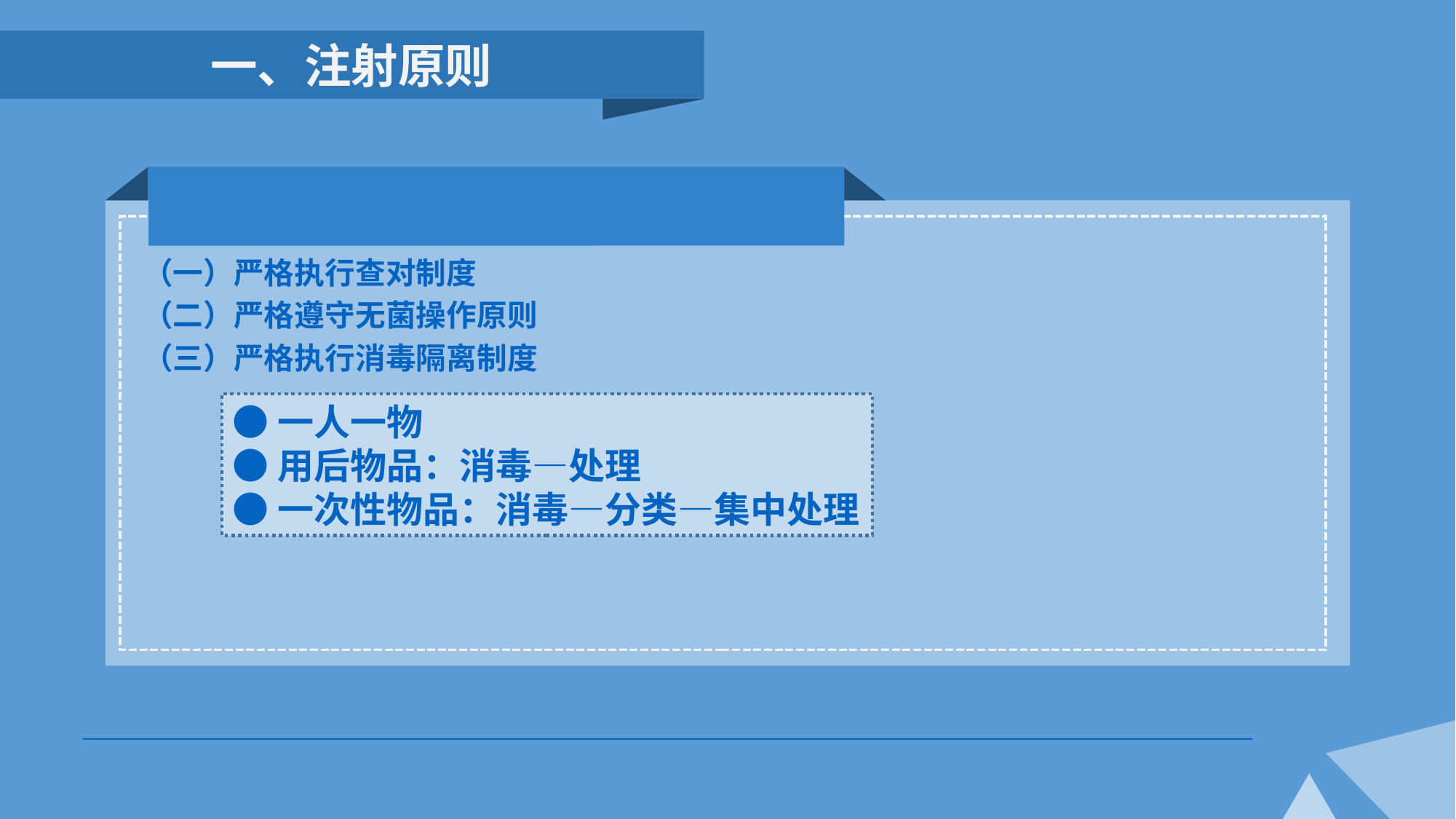

一、注射原则

（一）严格执行查对制度
（二）严格遵守无菌操作原则
（三）严格执行消毒隔离制度

●一人一物
●用后物品：消毒—处理
●一次性物品：消毒—分类—集中处理